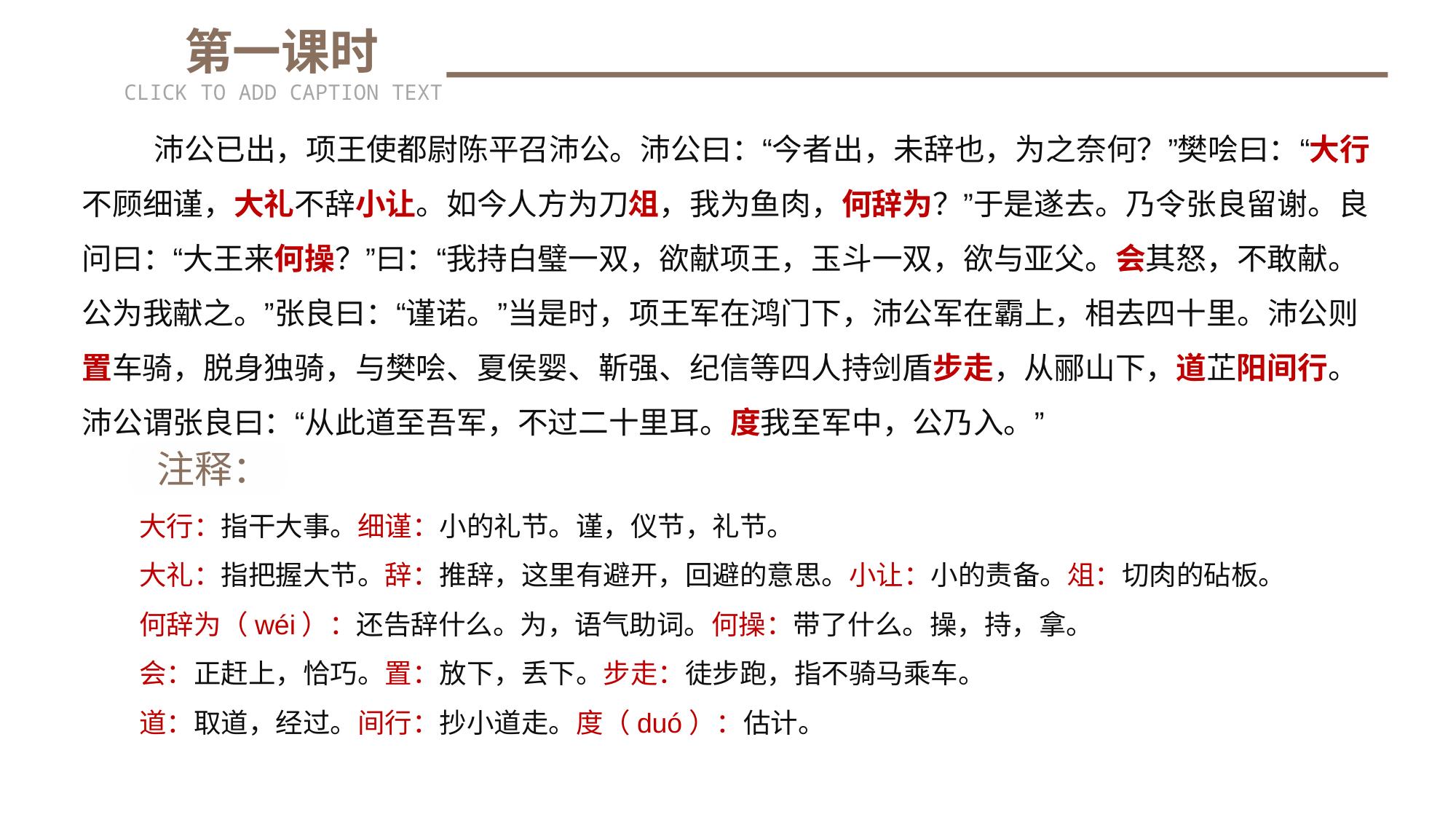

第一课时

CLICK TO ADD CAPTION TEXT
　     沛公已出，项王使都尉陈平召沛公。沛公曰：“今者出，未辞也，为之奈何？”樊哙曰：“大行不顾细谨，大礼不辞小让。如今人方为刀俎，我为鱼肉，何辞为？”于是遂去。乃令张良留谢。良问曰：“大王来何操？”曰：“我持白璧一双，欲献项王，玉斗一双，欲与亚父。会其怒，不敢献。公为我献之。”张良曰：“谨诺。”当是时，项王军在鸿门下，沛公军在霸上，相去四十里。沛公则置车骑，脱身独骑，与樊哙、夏侯婴、靳强、纪信等四人持剑盾步走，从郦山下，道芷阳间行。沛公谓张良曰：“从此道至吾军，不过二十里耳。度我至军中，公乃入。”
 注释：
大行：指干大事。细谨：小的礼节。谨，仪节，礼节。
大礼：指把握大节。辞：推辞，这里有避开，回避的意思。小让：小的责备。俎：切肉的砧板。
何辞为（wéi）：还告辞什么。为，语气助词。何操：带了什么。操，持，拿。
会：正赶上，恰巧。置：放下，丢下。步走：徒步跑，指不骑马乘车。
道：取道，经过。间行：抄小道走。度（duó）：估计。